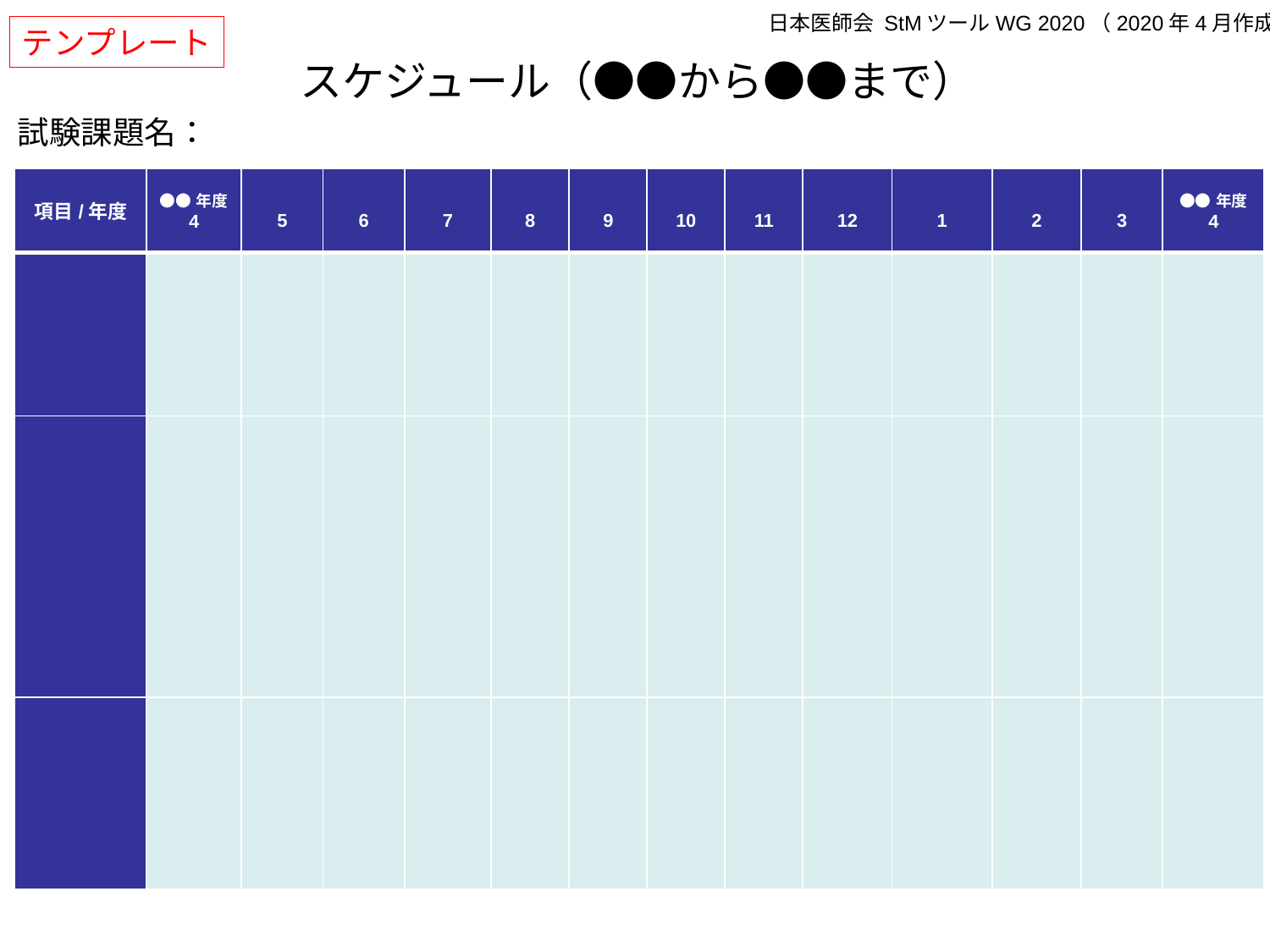

日本医師会 StMツールWG 2020（2020年4月作成）
テンプレート
# スケジュール（●●から●●まで）
試験課題名：
| 項目/年度 | ●●年度 4 | 5 | 6 | 7 | 8 | 9 | 10 | 11 | 12 | 1 | 2 | 3 | ●●年度 4 |
| --- | --- | --- | --- | --- | --- | --- | --- | --- | --- | --- | --- | --- | --- |
|  |  |  |  |  |  |  |  |  |  |  |  |  |  |
|  |  |  |  |  |  |  |  |  |  |  |  |  |  |
|  |  |  |  |  |  |  |  |  |  |  |  |  |  |